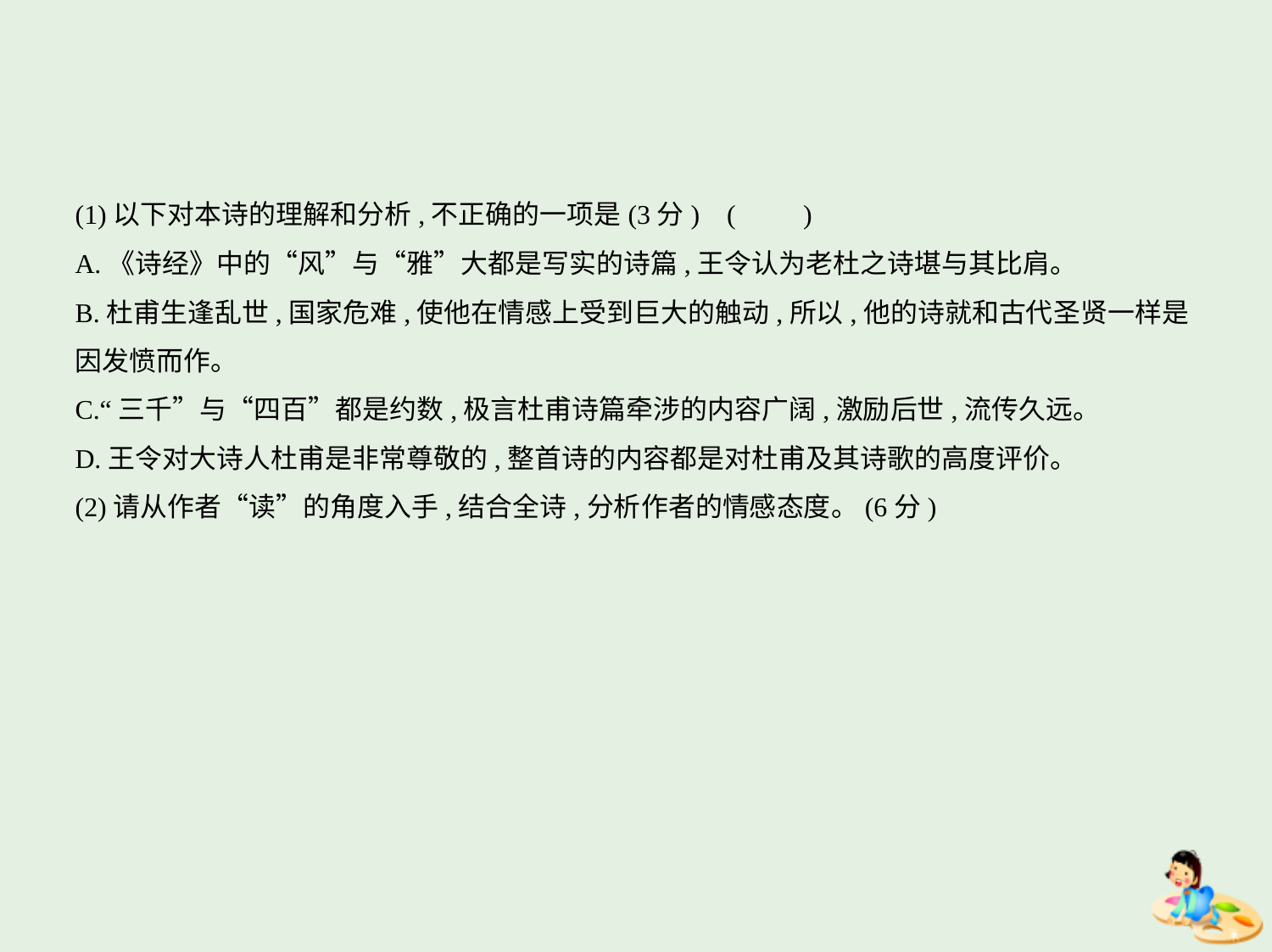

(1)以下对本诗的理解和分析,不正确的一项是(3分) (　　)
A.《诗经》中的“风”与“雅”大都是写实的诗篇,王令认为老杜之诗堪与其比肩。
B.杜甫生逢乱世,国家危难,使他在情感上受到巨大的触动,所以,他的诗就和古代圣贤一样是
因发愤而作。
C.“三千”与“四百”都是约数,极言杜甫诗篇牵涉的内容广阔,激励后世,流传久远。
D.王令对大诗人杜甫是非常尊敬的,整首诗的内容都是对杜甫及其诗歌的高度评价。
(2)请从作者“读”的角度入手,结合全诗,分析作者的情感态度。(6分)